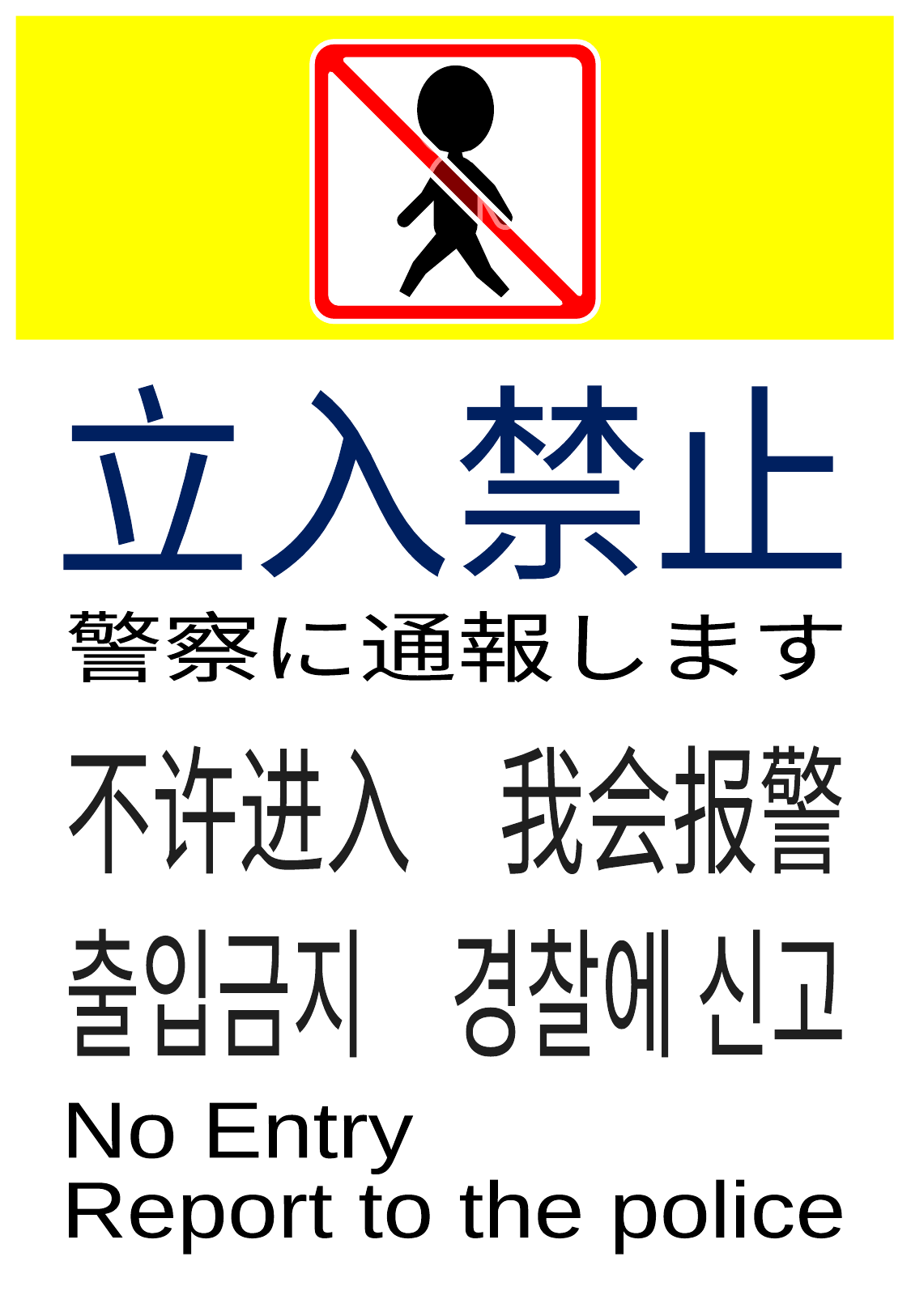

立入禁止
警察に通報します
不许进入　我会报警
출입금지　경찰에 신고
No Entry
Report to the police